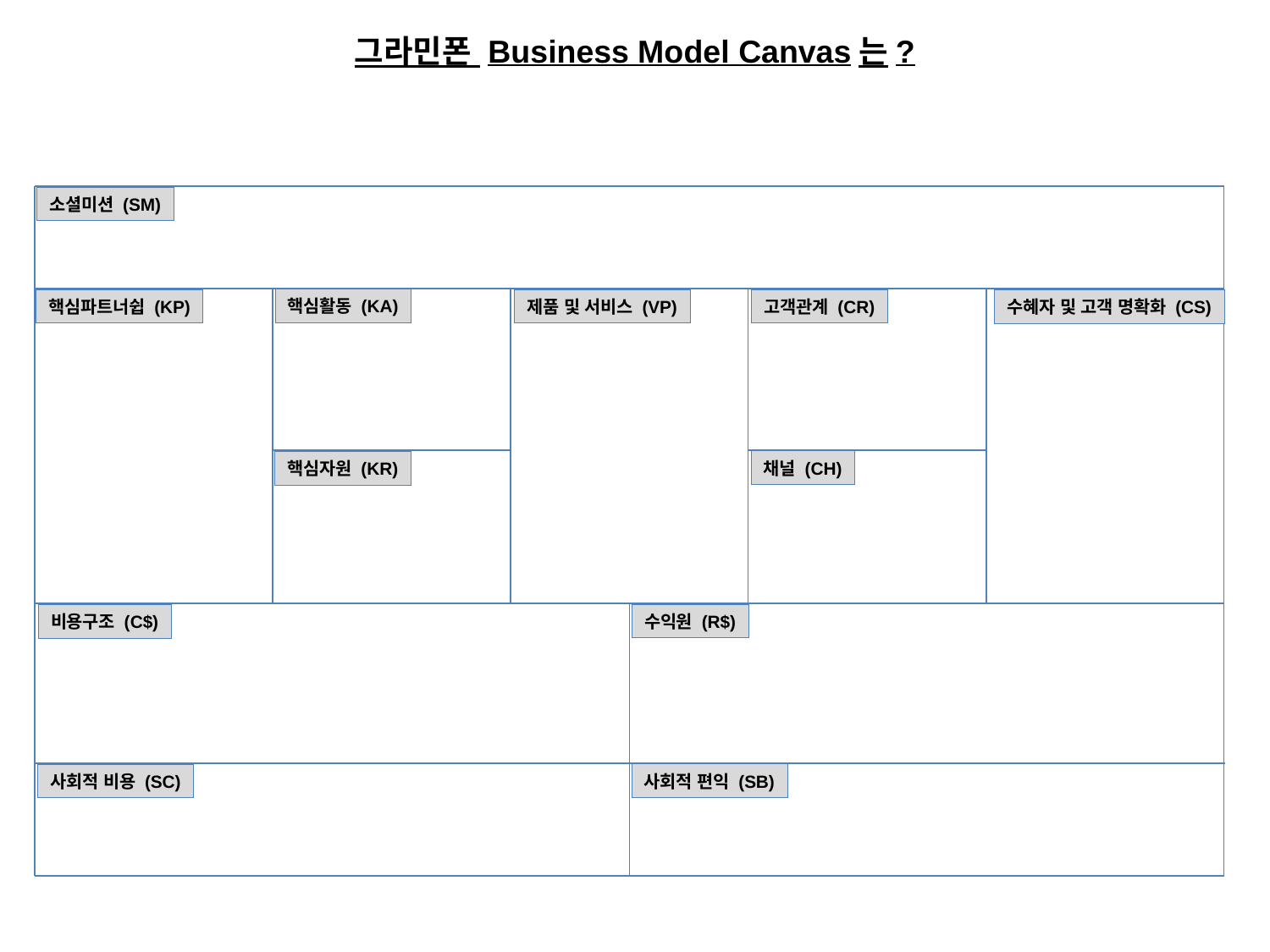

그라민폰 Business Model Canvas는?
핵심활동 (KA)
핵심파트너쉽 (KP)
제품 및 서비스 (VP)
고객관계 (CR)
수혜자 및 고객 명확화 (CS)
채널 (CH)
핵심자원 (KR)
수익원 (R$)
비용구조 (C$)
사회적 편익 (SB)
사회적 비용 (SC)
소셜미션 (SM)
219